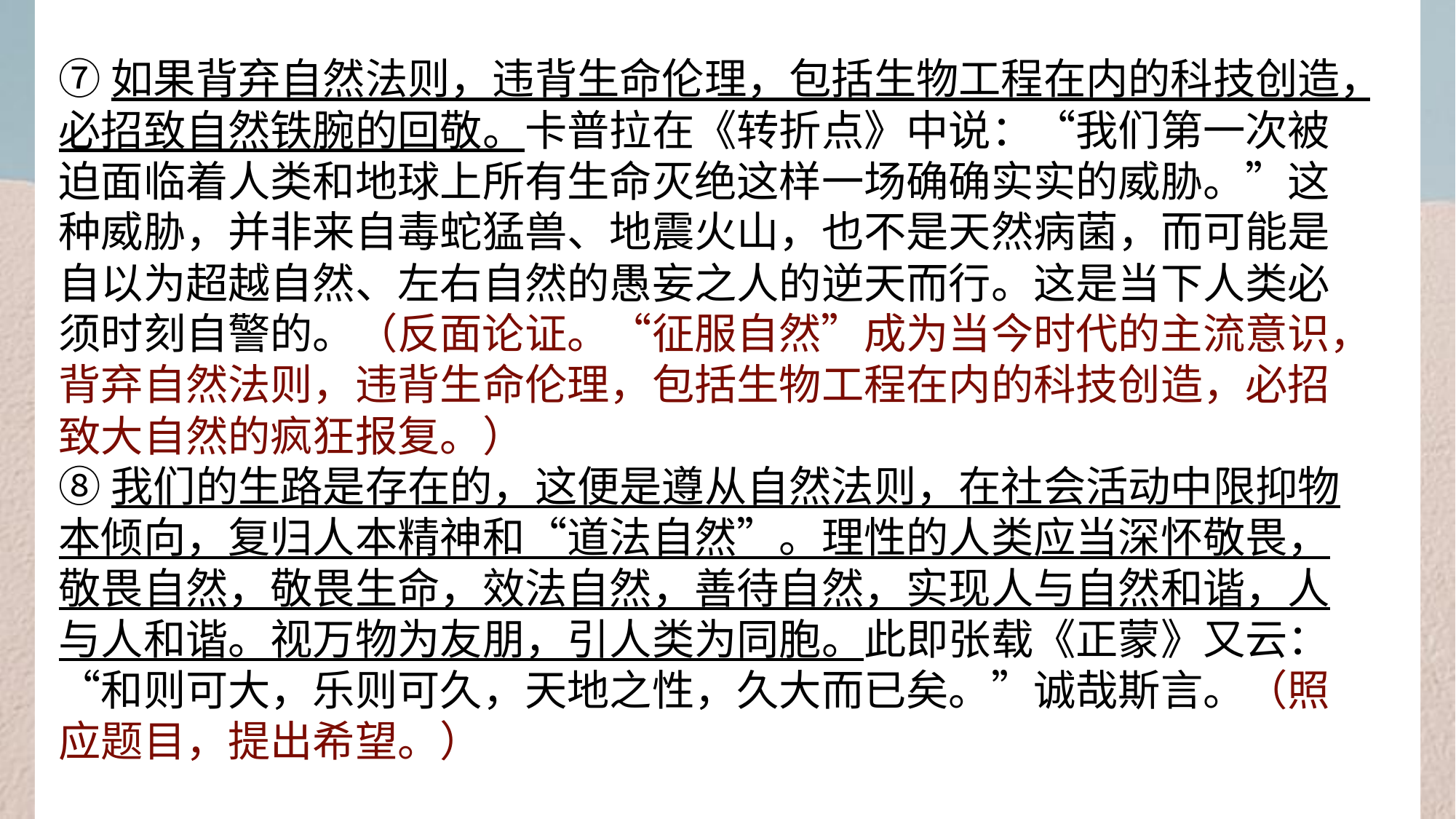

⑦如果背弃自然法则，违背生命伦理，包括生物工程在内的科技创造，必招致自然铁腕的回敬。卡普拉在《转折点》中说：“我们第一次被迫面临着人类和地球上所有生命灭绝这样一场确确实实的威胁。”这种威胁，并非来自毒蛇猛兽、地震火山，也不是天然病菌，而可能是自以为超越自然、左右自然的愚妄之人的逆天而行。这是当下人类必须时刻自警的。（反面论证。“征服自然”成为当今时代的主流意识，背弃自然法则，违背生命伦理，包括生物工程在内的科技创造，必招致大自然的疯狂报复。）
⑧我们的生路是存在的，这便是遵从自然法则，在社会活动中限抑物本倾向，复归人本精神和“道法自然”。理性的人类应当深怀敬畏，敬畏自然，敬畏生命，效法自然，善待自然，实现人与自然和谐，人与人和谐。视万物为友朋，引人类为同胞。此即张载《正蒙》又云：“和则可大，乐则可久，天地之性，久大而已矣。”诚哉斯言。（照应题目，提出希望。）